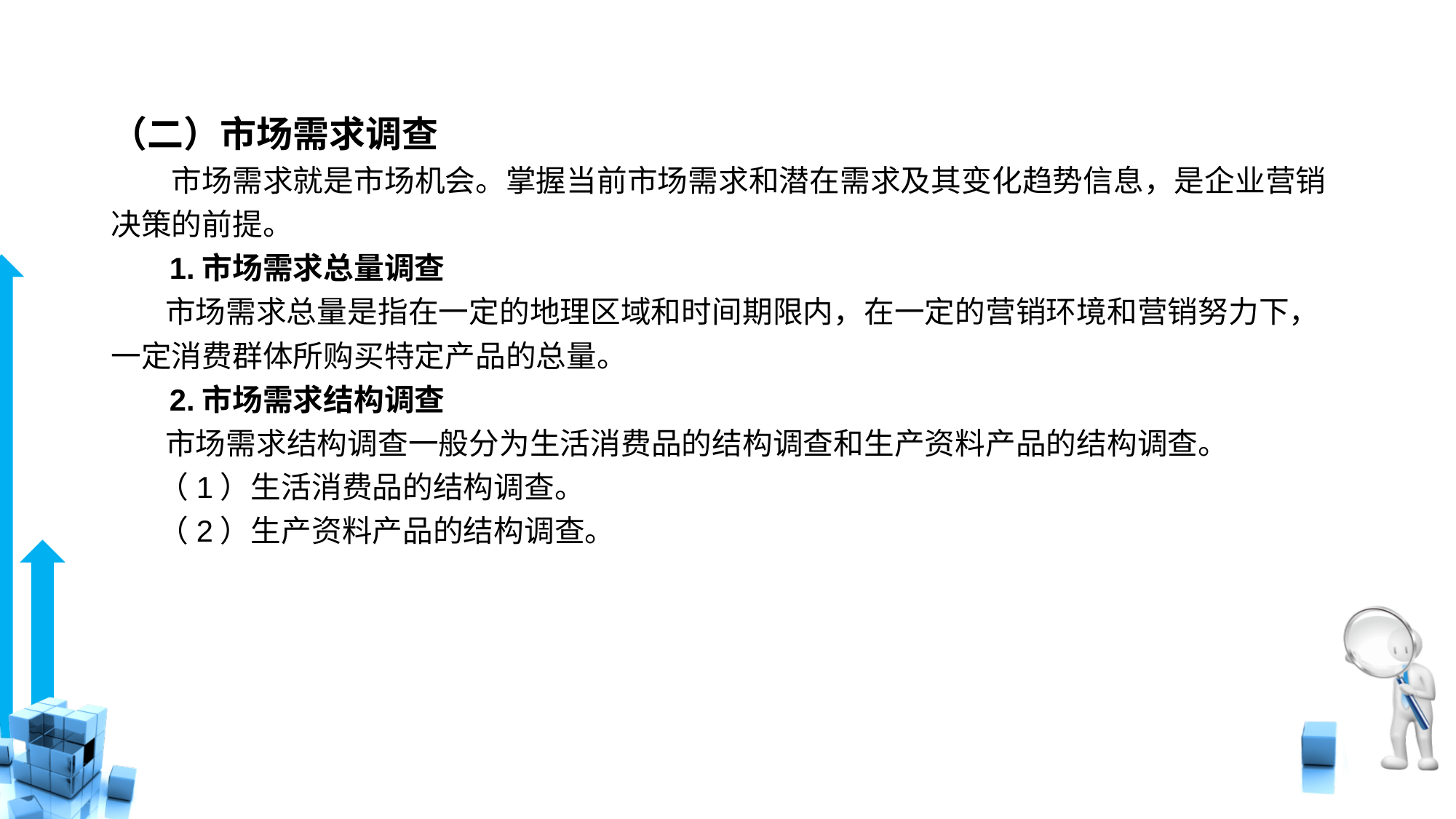

# （二）市场需求调查
　　市场需求就是市场机会。掌握当前市场需求和潜在需求及其变化趋势信息，是企业营销决策的前提。
       1.市场需求总量调查
       市场需求总量是指在一定的地理区域和时间期限内，在一定的营销环境和营销努力下，一定消费群体所购买特定产品的总量。
       2.市场需求结构调查
       市场需求结构调查一般分为生活消费品的结构调查和生产资料产品的结构调查。
      （1）生活消费品的结构调查。
      （2）生产资料产品的结构调查。